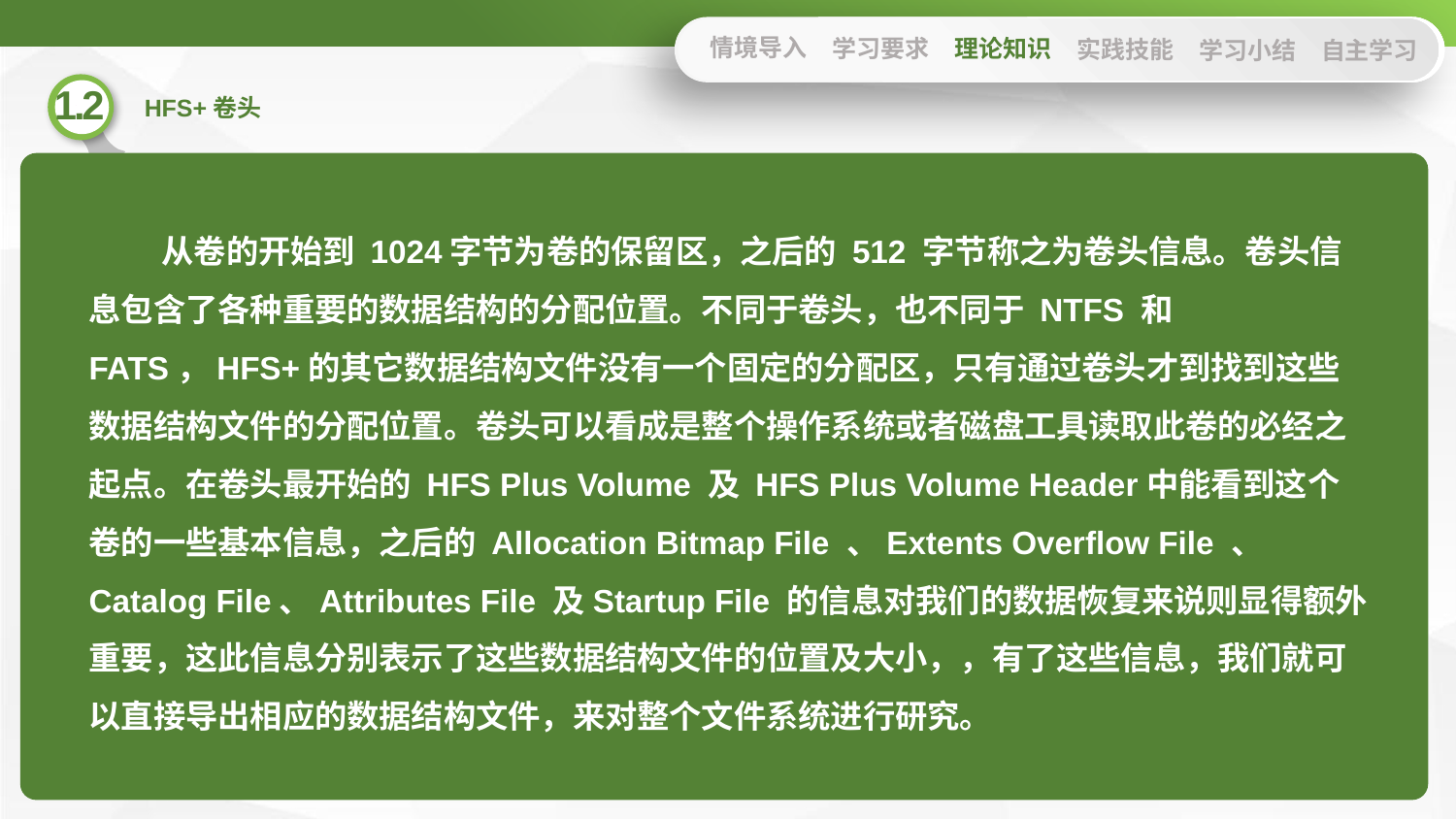

情境导入
学习要求
理论知识
实践技能
学习小结
自主学习
从卷的开始到 1024字节为卷的保留区，之后的 512 字节称之为卷头信息。卷头信息包含了各种重要的数据结构的分配位置。不同于卷头，也不同于 NTFS 和 FATS，HFS+的其它数据结构文件没有一个固定的分配区，只有通过卷头才到找到这些数据结构文件的分配位置。卷头可以看成是整个操作系统或者磁盘工具读取此卷的必经之起点。在卷头最开始的 HFS Plus Volume 及 HFS Plus Volume Header中能看到这个卷的一些基本信息，之后的 Allocation Bitmap File 、Extents Overflow File 、 Catalog File、Attributes File 及Startup File 的信息对我们的数据恢复来说则显得额外重要，这此信息分别表示了这些数据结构文件的位置及大小，，有了这些信息，我们就可以直接导出相应的数据结构文件，来对整个文件系统进行研究。